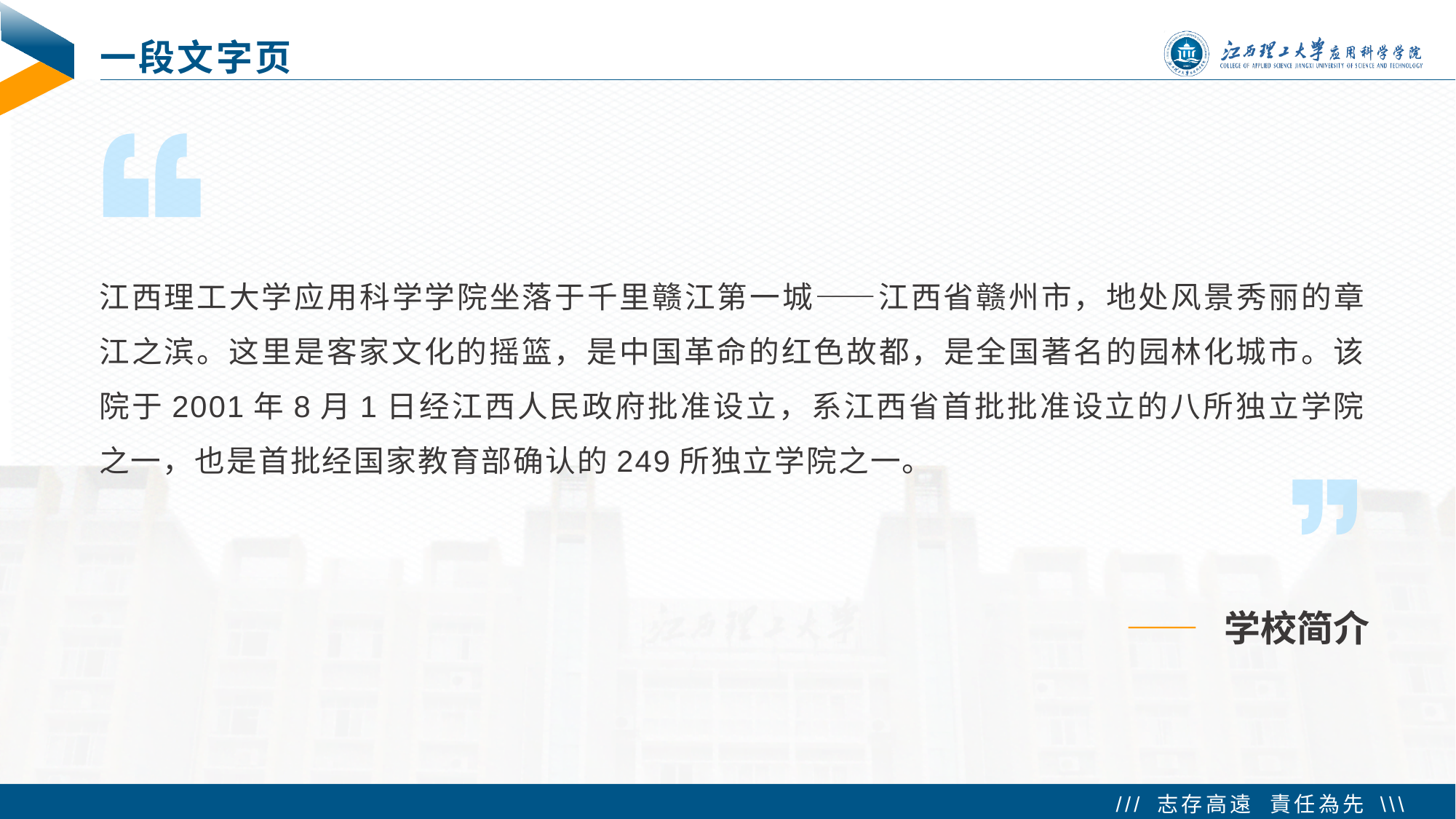

# 一段文字页

江西理工大学应用科学学院坐落于千里赣江第一城——江西省赣州市，地处风景秀丽的章江之滨。这里是客家文化的摇篮，是中国革命的红色故都，是全国著名的园林化城市。该院于2001年8月1日经江西人民政府批准设立，系江西省首批批准设立的八所独立学院之一，也是首批经国家教育部确认的249所独立学院之一。

——  学校简介
  Tip：演讲类 PPT 切忌大段文字，上放出关键语句和关键数据即可, 其他内容最好通过演讲者口述。